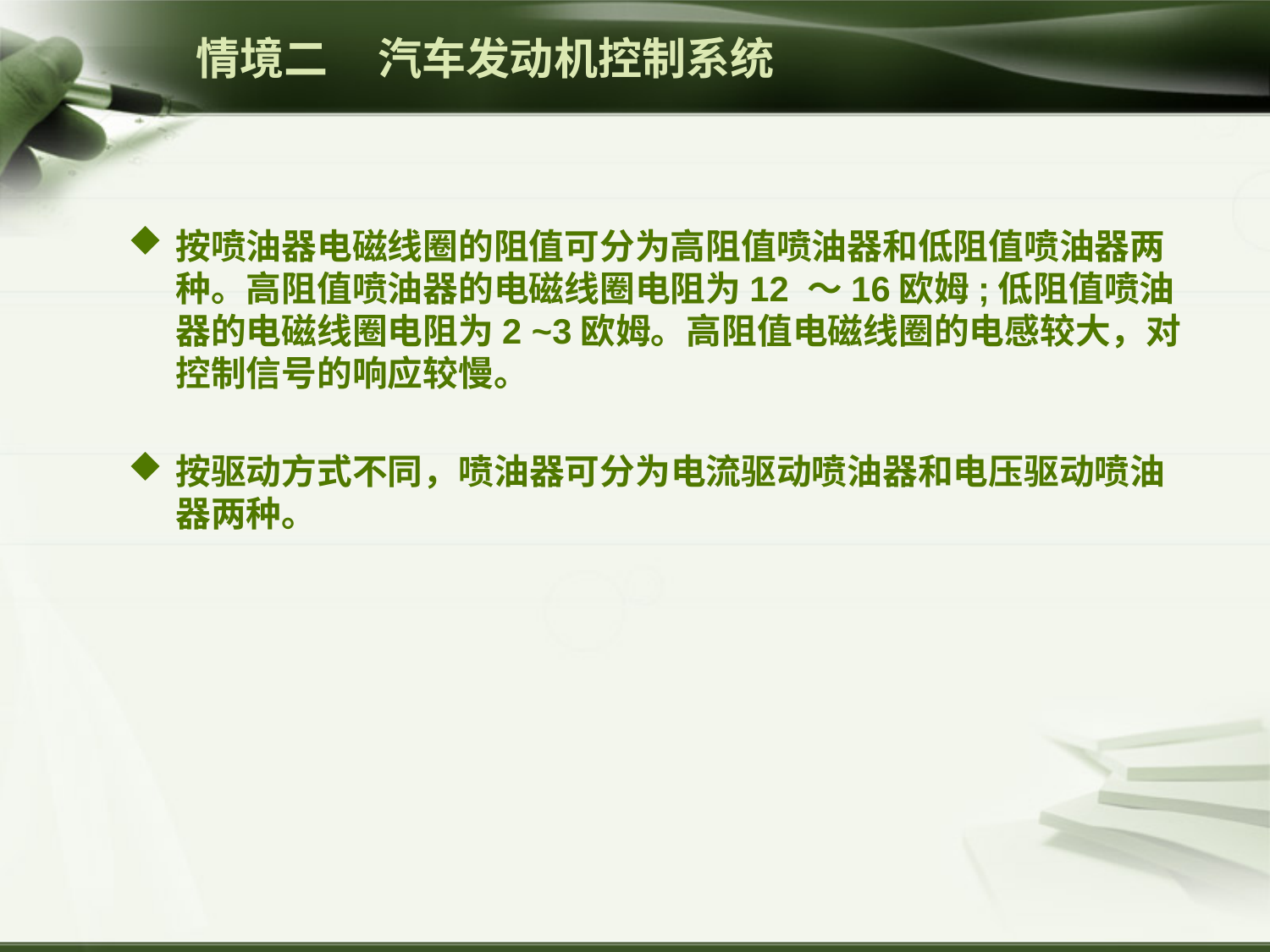

情境二     汽车发动机控制系统

按喷油器电磁线圈的阻值可分为高阻值喷油器和低阻值喷油器两种。高阻值喷油器的电磁线圈电阻为12 ～16欧姆;低阻值喷油器的电磁线圈电阻为2 ~3欧姆。高阻值电磁线圈的电感较大，对控制信号的响应较慢。

按驱动方式不同，喷油器可分为电流驱动喷油器和电压驱动喷油器两种。